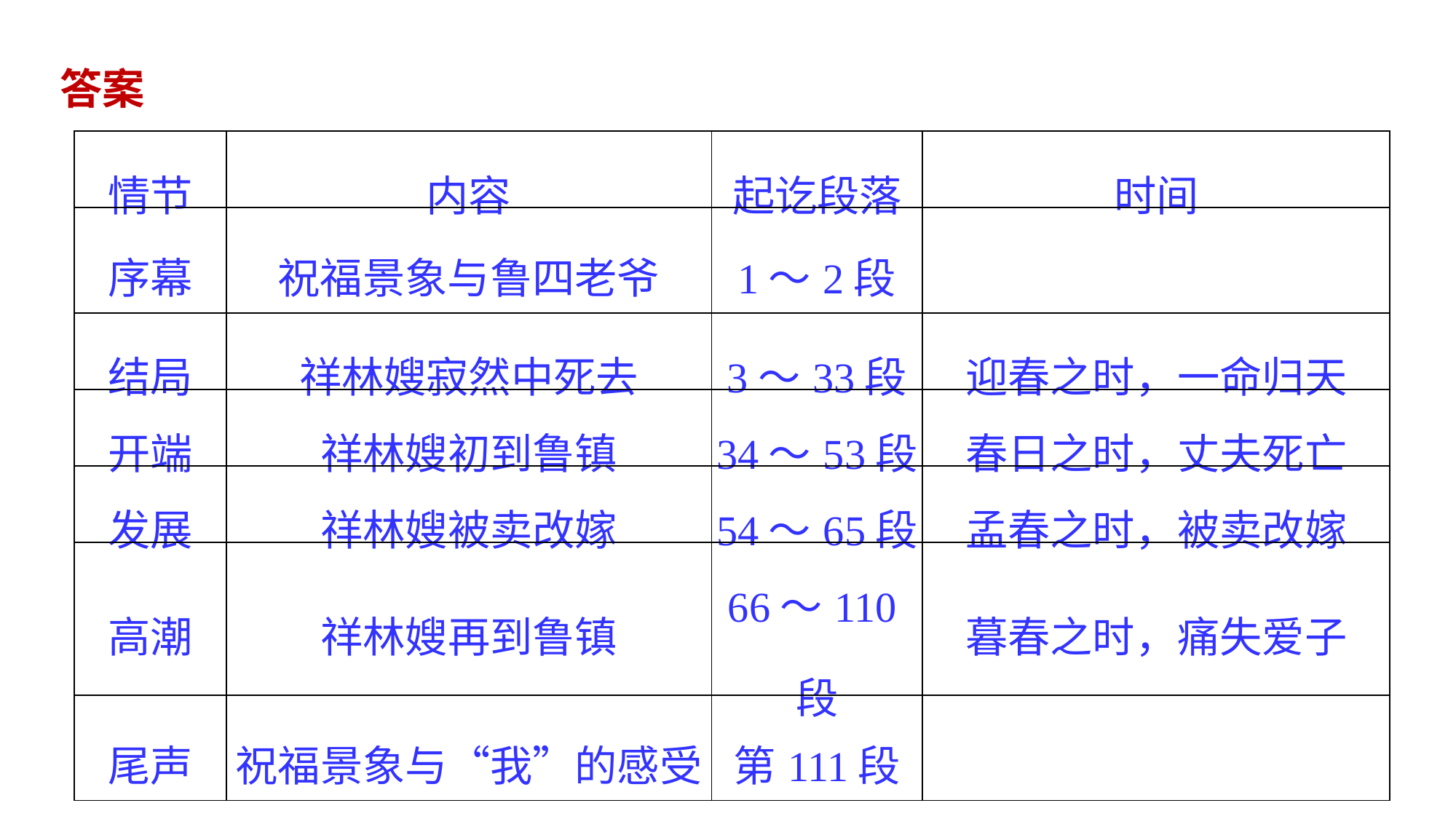

答案
| 情节 | 内容 | 起讫段落 | 时间 |
| --- | --- | --- | --- |
| 序幕 | 祝福景象与鲁四老爷 | 1～2段 |  |
| 结局 | 祥林嫂寂然中死去 | 3～33段 | 迎春之时，一命归天 |
| 开端 | 祥林嫂初到鲁镇 | 34～53段 | 春日之时，丈夫死亡 |
| 发展 | 祥林嫂被卖改嫁 | 54～65段 | 孟春之时，被卖改嫁 |
| 高潮 | 祥林嫂再到鲁镇 | 66～110段 | 暮春之时，痛失爱子 |
| 尾声 | 祝福景象与“我”的感受 | 第111段 |  |